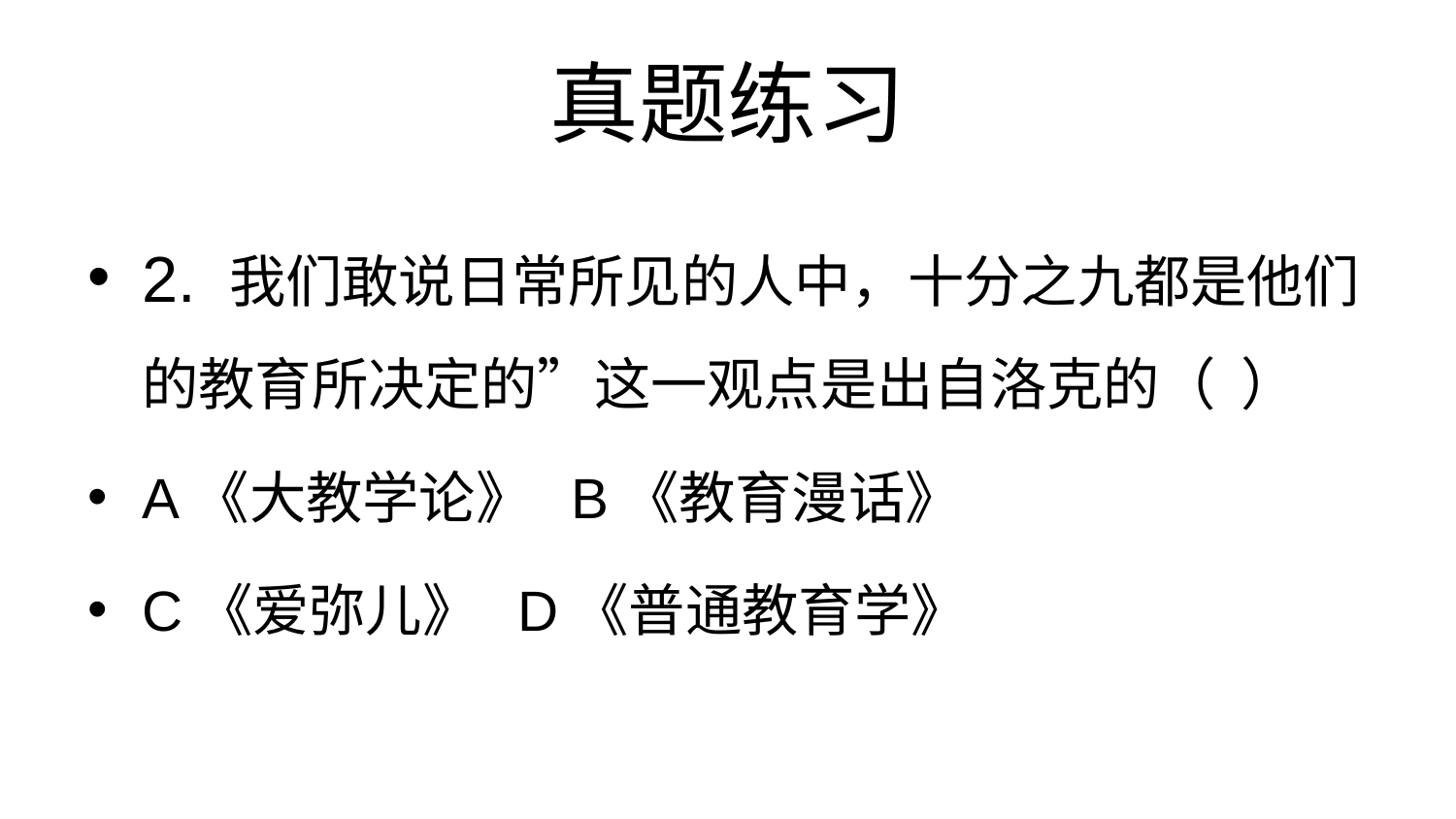

# 真题练习
2. 我们敢说日常所见的人中，十分之九都是他们的教育所决定的”这一观点是出自洛克的（  ）
A《大教学论》  B《教育漫话》
C《爱弥儿》  D《普通教育学》